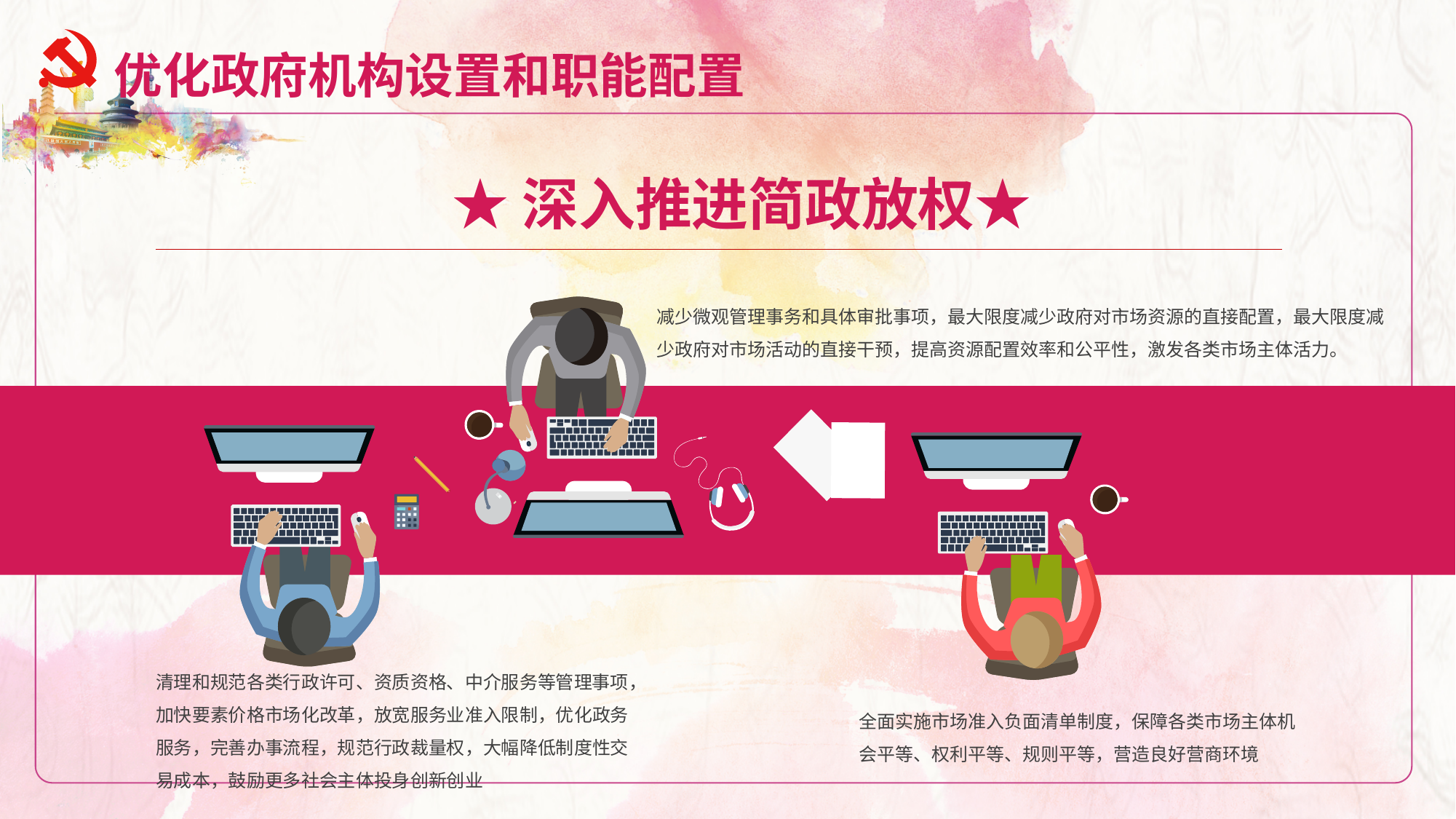

优化政府机构设置和职能配置
★深入推进简政放权★
减少微观管理事务和具体审批事项，最大限度减少政府对市场资源的直接配置，最大限度减少政府对市场活动的直接干预，提高资源配置效率和公平性，激发各类市场主体活力。

清理和规范各类行政许可、资质资格、中介服务等管理事项，加快要素价格市场化改革，放宽服务业准入限制，优化政务服务，完善办事流程，规范行政裁量权，大幅降低制度性交易成本，鼓励更多社会主体投身创新创业
全面实施市场准入负面清单制度，保障各类市场主体机会平等、权利平等、规则平等，营造良好营商环境